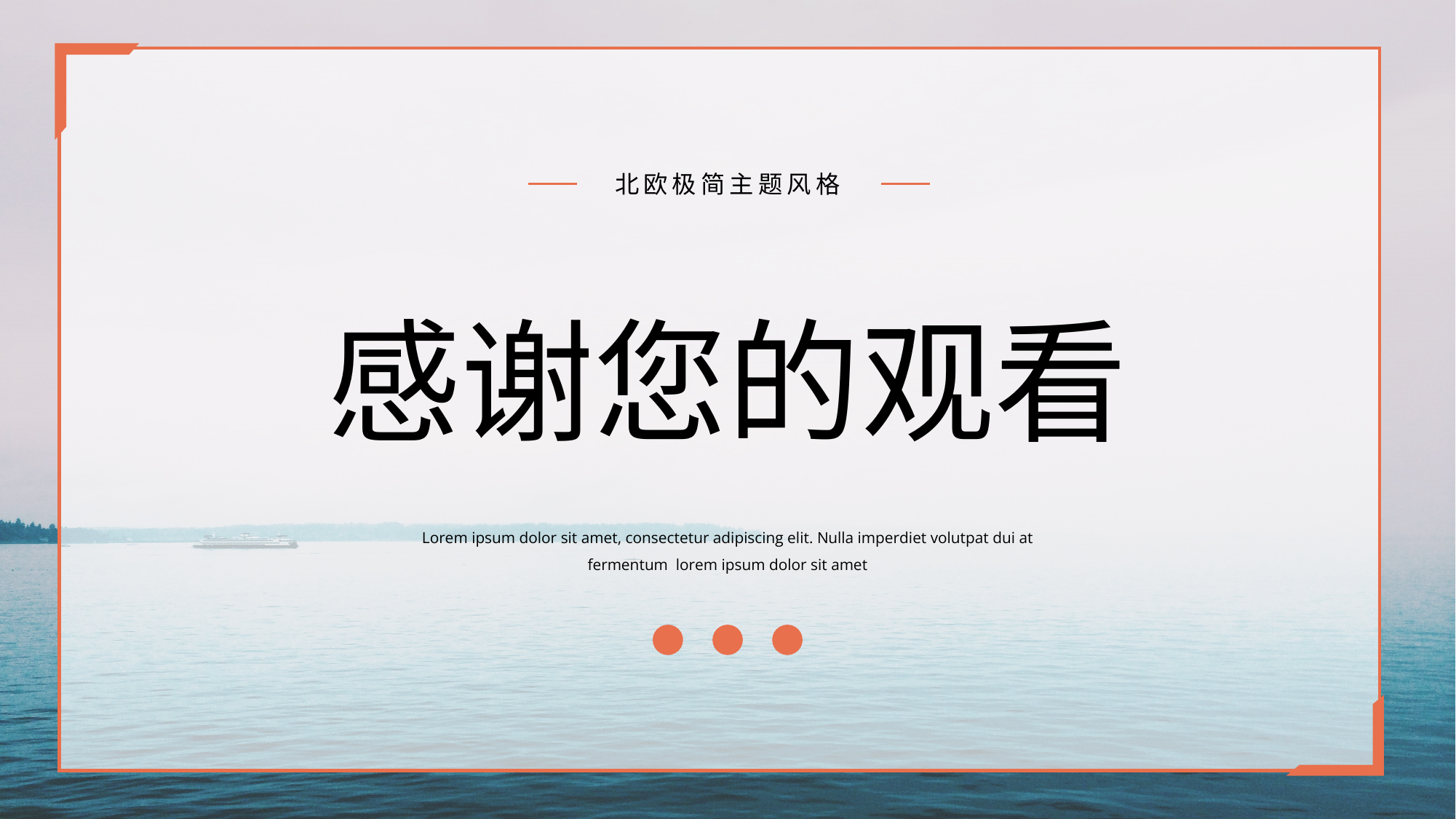

北欧极简主题风格
感谢您的观看
Lorem ipsum dolor sit amet, consectetur adipiscing elit. Nulla imperdiet volutpat dui at fermentum  lorem ipsum dolor sit amet